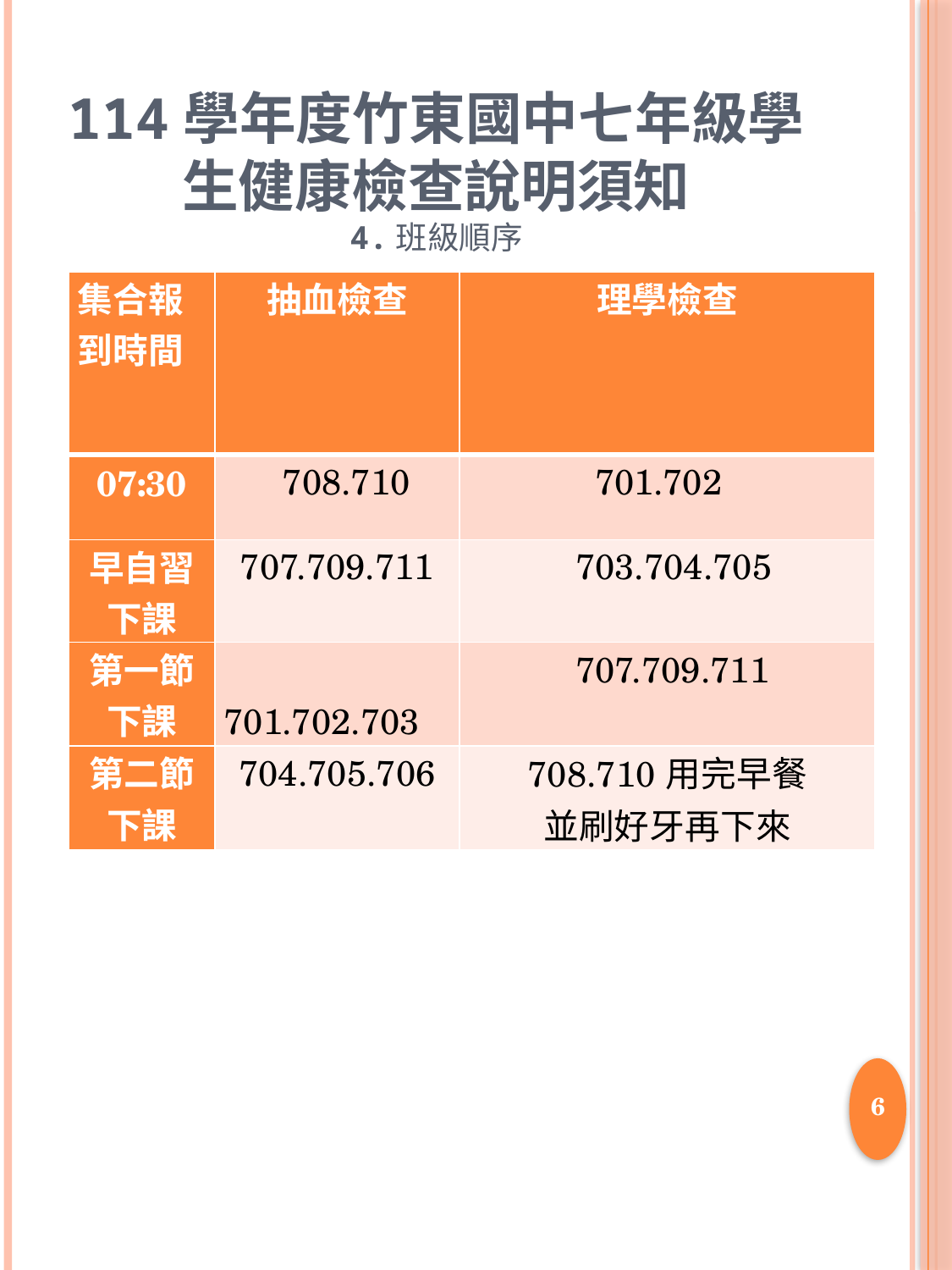

4.班級順序
# 114學年度竹東國中七年級學生健康檢查說明須知 4.班級順序
| 集合報到時間 | 抽血檢查 | 理學檢查 |
| --- | --- | --- |
| 07:30 | 708.710 | 701.702 |
| 早自習下課 | 707.709.711 | 703.704.705 |
| 第一節下課 | 701.702.703 | 707.709.711 |
| 第二節下課 | 704.705.706 | 708.710用完早餐 並刷好牙再下來 |

6